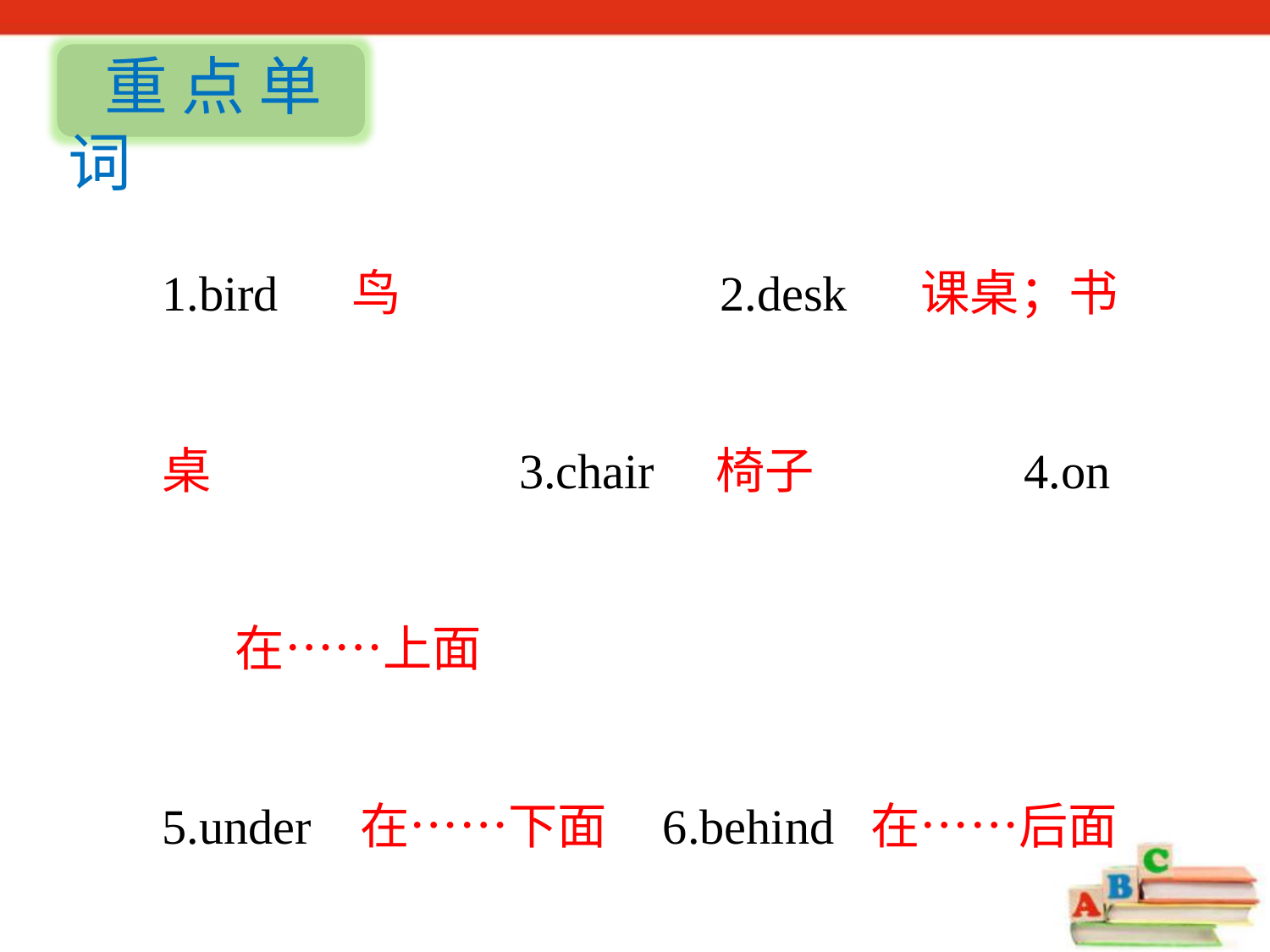

重点单词

1.bird     鸟　　　　　　 2.desk     课桌；书桌　　　　　　3.chair    椅子                  4.on         在……上面
5.under   在……下面    6.behind  在……后面